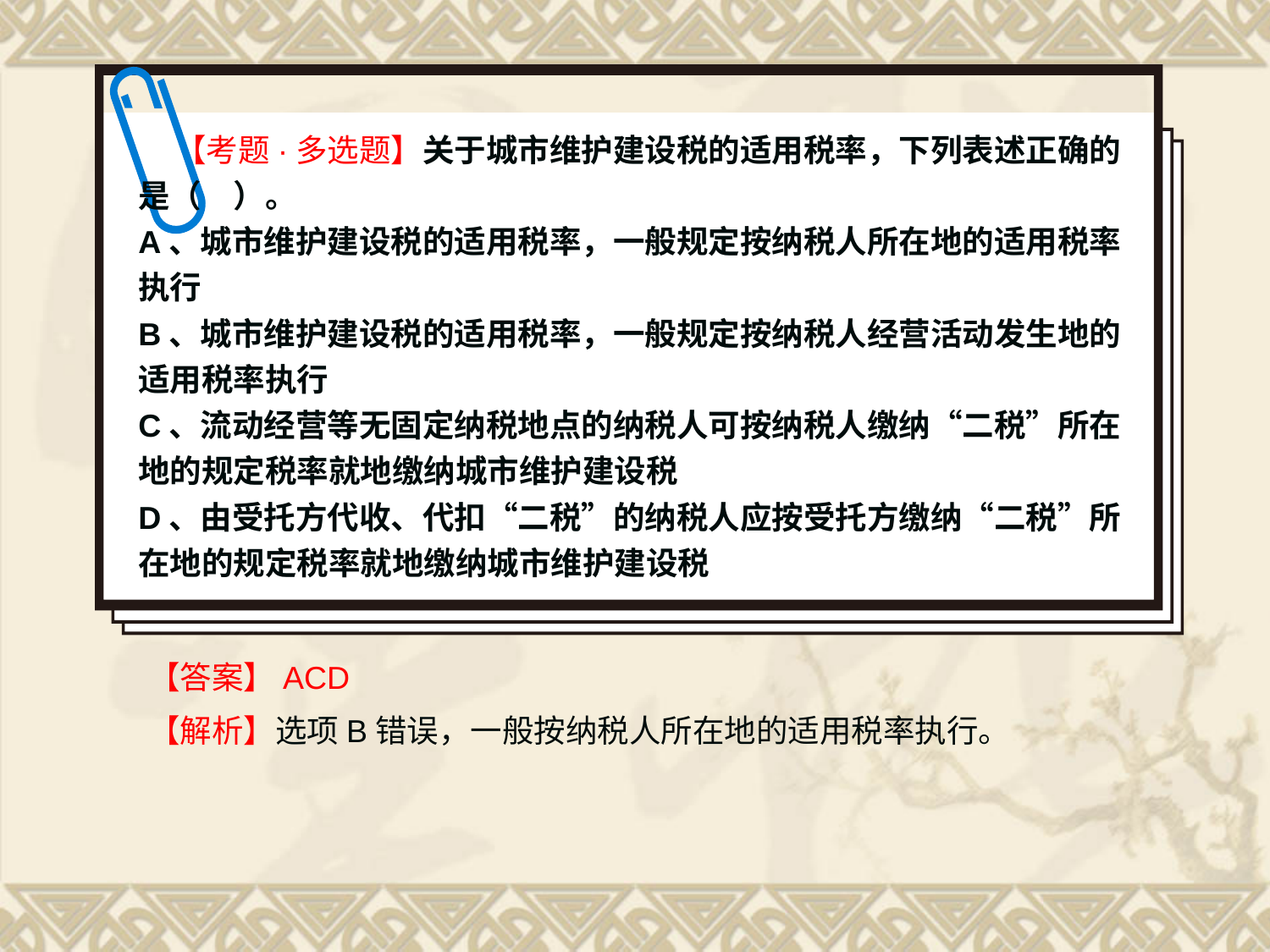

【考题·多选题】关于城市维护建设税的适用税率，下列表述正确的是（　）。
A、城市维护建设税的适用税率，一般规定按纳税人所在地的适用税率执行
B、城市维护建设税的适用税率，一般规定按纳税人经营活动发生地的适用税率执行
C、流动经营等无固定纳税地点的纳税人可按纳税人缴纳“二税”所在地的规定税率就地缴纳城市维护建设税
D、由受托方代收、代扣“二税”的纳税人应按受托方缴纳“二税”所在地的规定税率就地缴纳城市维护建设税
【答案】ACD
【解析】选项B错误，一般按纳税人所在地的适用税率执行。